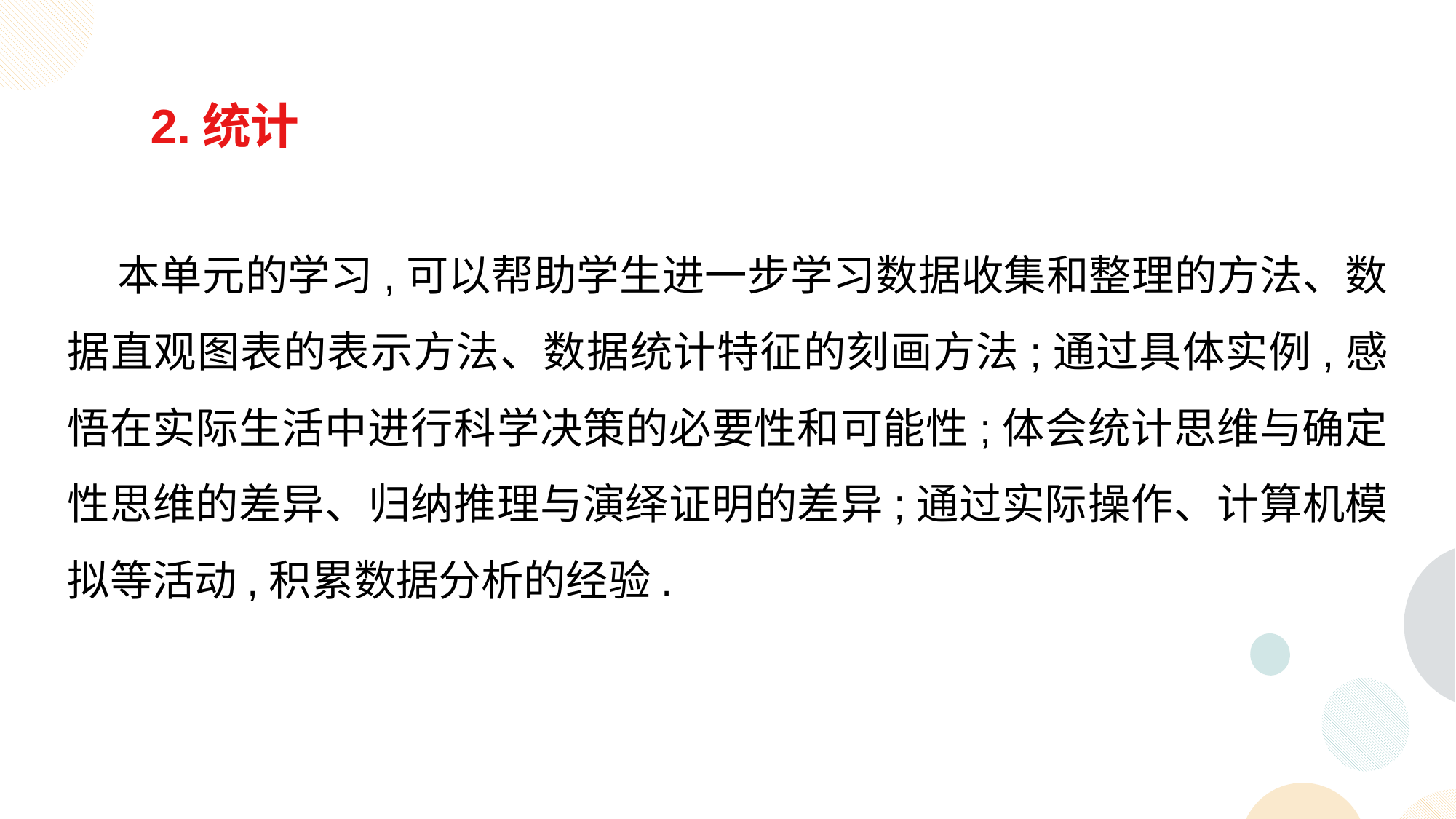

2.统计
    本单元的学习,可以帮助学生进一步学习数据收集和整理的方法、数据直观图表的表示方法、数据统计特征的刻画方法;通过具体实例,感悟在实际生活中进行科学决策的必要性和可能性;体会统计思维与确定性思维的差异、归纳推理与演绎证明的差异;通过实际操作、计算机模拟等活动,积累数据分析的经验.